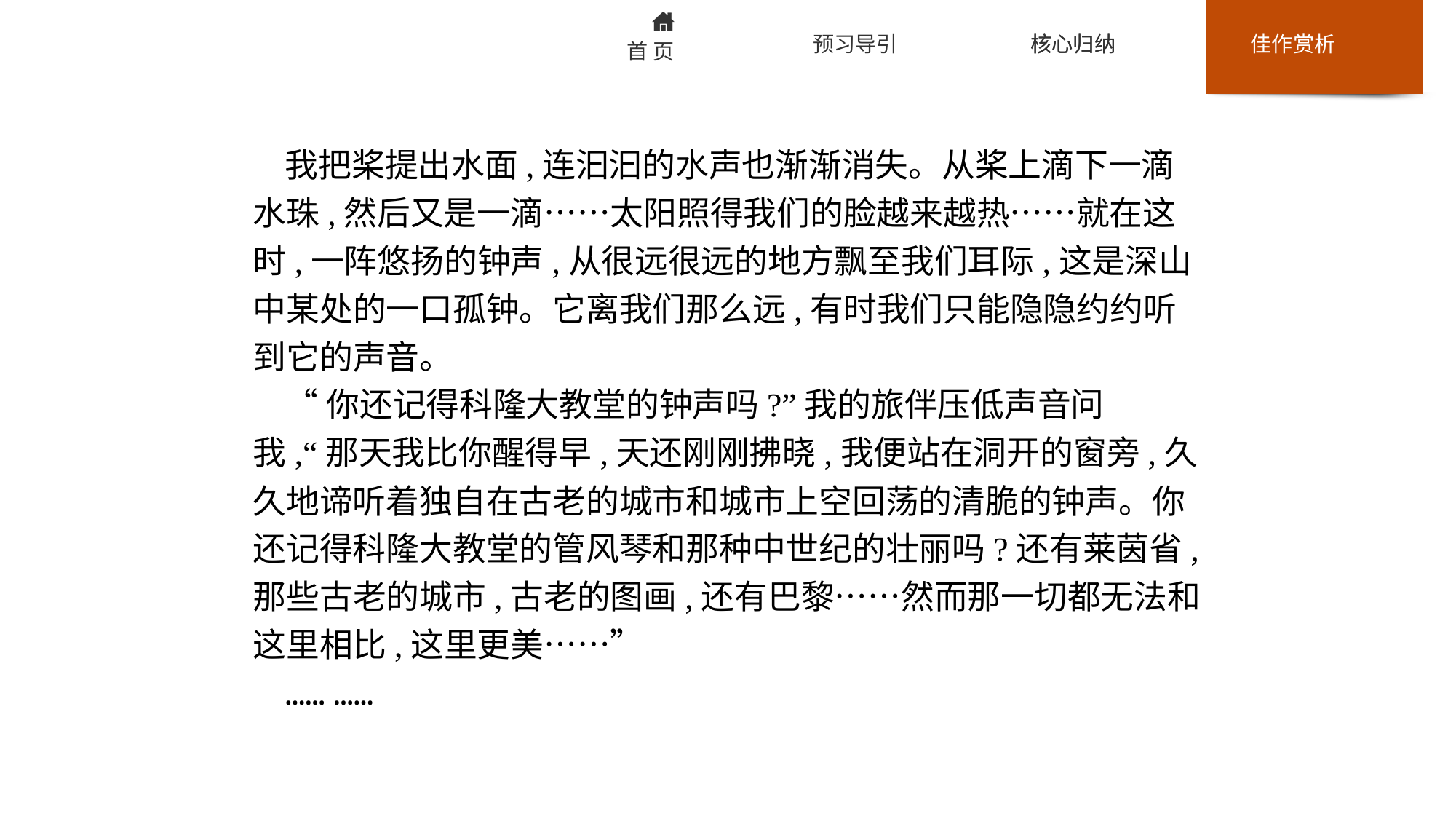

我把桨提出水面,连汩汩的水声也渐渐消失。从桨上滴下一滴水珠,然后又是一滴……太阳照得我们的脸越来越热……就在这时,一阵悠扬的钟声,从很远很远的地方飘至我们耳际,这是深山中某处的一口孤钟。它离我们那么远,有时我们只能隐隐约约听到它的声音。
“你还记得科隆大教堂的钟声吗?”我的旅伴压低声音问我,“那天我比你醒得早,天还刚刚拂晓,我便站在洞开的窗旁,久久地谛听着独自在古老的城市和城市上空回荡的清脆的钟声。你还记得科隆大教堂的管风琴和那种中世纪的壮丽吗?还有莱茵省,那些古老的城市,古老的图画,还有巴黎……然而那一切都无法和这里相比,这里更美……”
…… ……